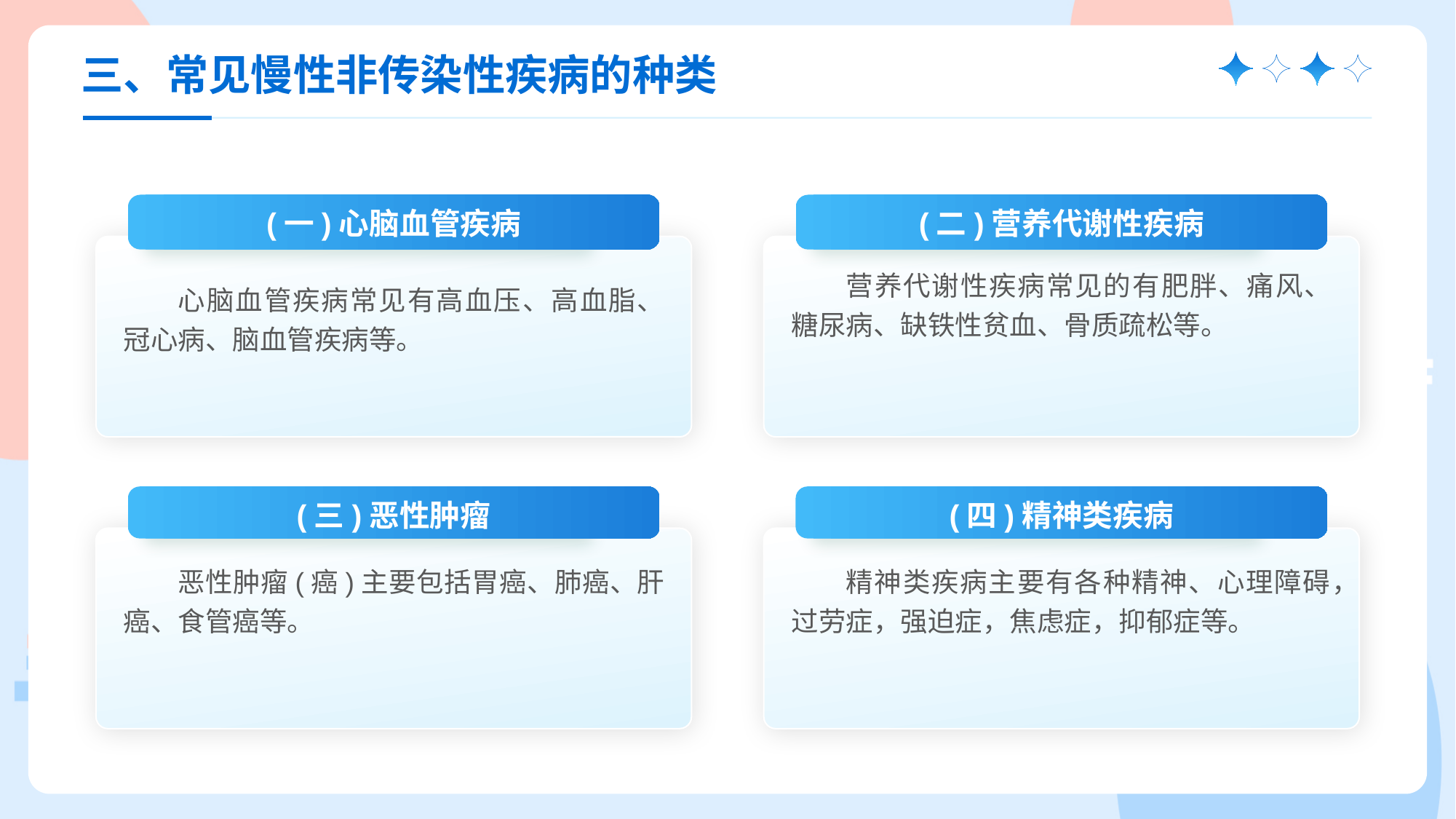

三、常见慢性非传染性疾病的种类

(一)心脑血管疾病

心脑血管疾病常见有高血压、高血脂、冠心病、脑血管疾病等。

(二)营养代谢性疾病

营养代谢性疾病常见的有肥胖、痛风、糖尿病、缺铁性贫血、骨质疏松等。

(三)恶性肿瘤

恶性肿瘤(癌)主要包括胃癌、肺癌、肝癌、食管癌等。

(四)精神类疾病

精神类疾病主要有各种精神、心理障碍，过劳症，强迫症，焦虑症，抑郁症等。